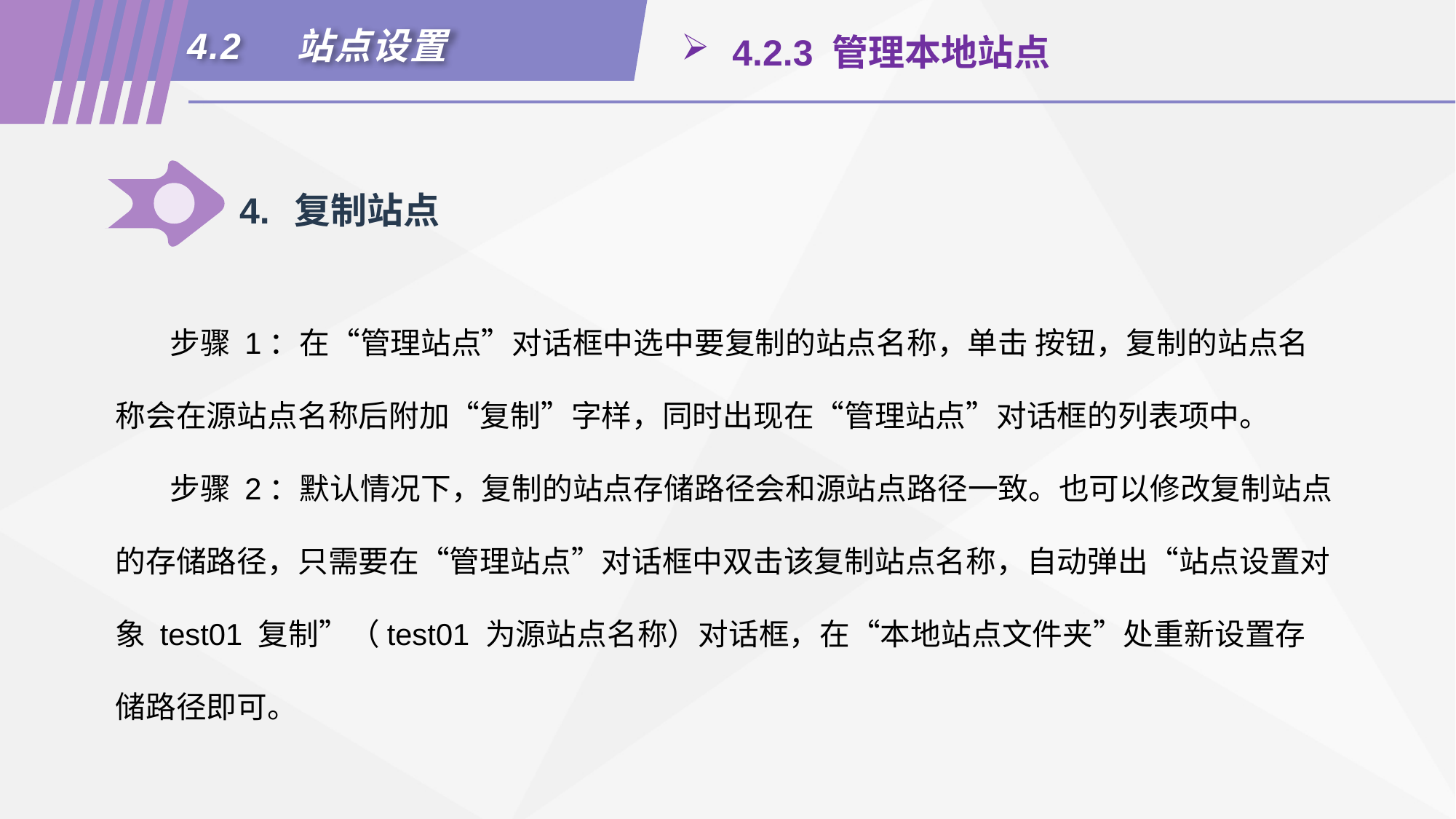

4.2	站点设置
 4.2.3 管理本地站点

4.	复制站点
步骤 1：在“管理站点”对话框中选中要复制的站点名称，单击 按钮，复制的站点名称会在源站点名称后附加“复制”字样，同时出现在“管理站点”对话框的列表项中。
步骤 2：默认情况下，复制的站点存储路径会和源站点路径一致。也可以修改复制站点的存储路径，只需要在“管理站点”对话框中双击该复制站点名称，自动弹出“站点设置对象 test01 复制”（test01 为源站点名称）对话框，在“本地站点文件夹”处重新设置存储路径即可。